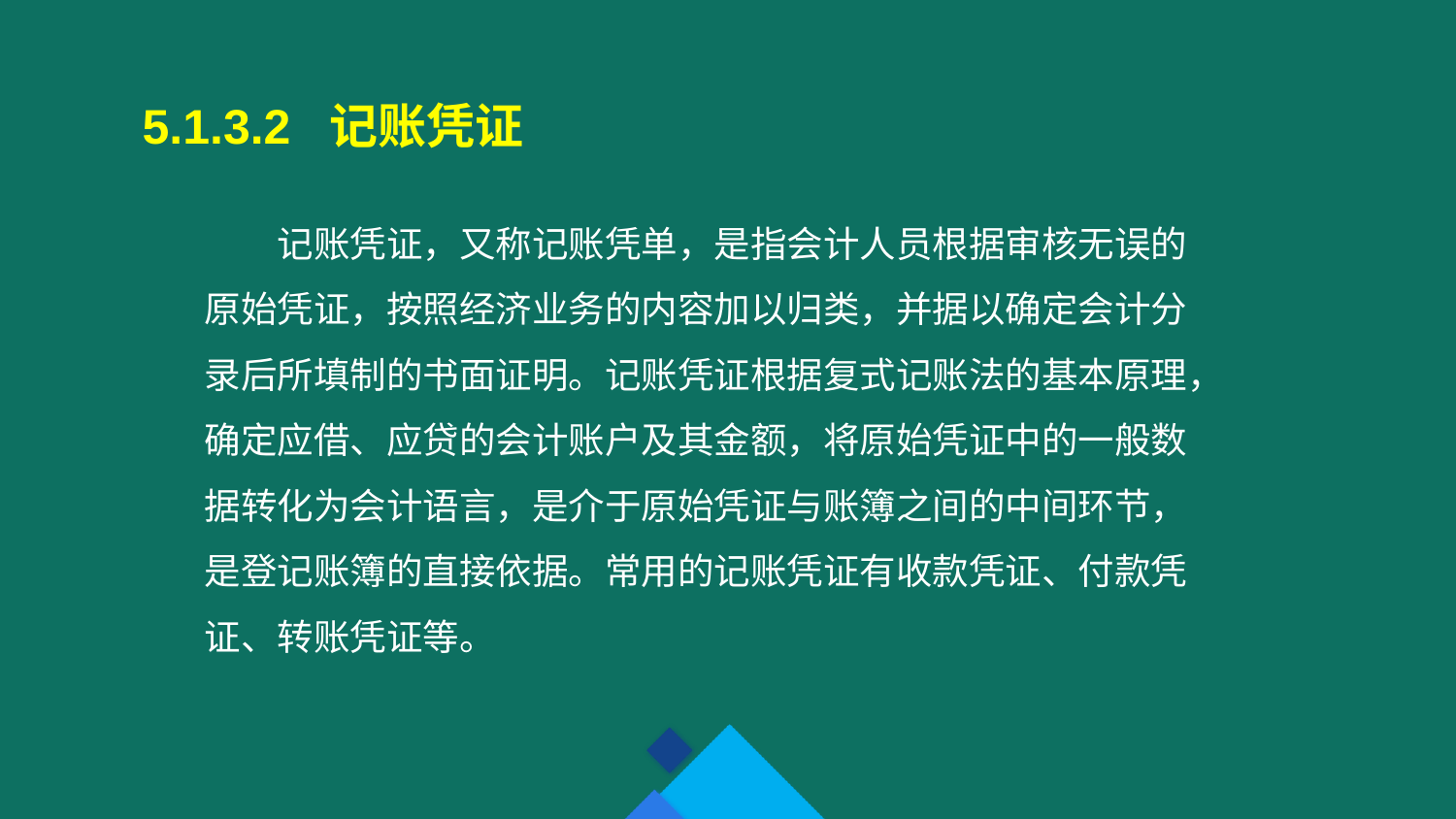

5.1.3.2  记账凭证
记账凭证，又称记账凭单，是指会计人员根据审核无误的原始凭证，按照经济业务的内容加以归类，并据以确定会计分录后所填制的书面证明。记账凭证根据复式记账法的基本原理，确定应借、应贷的会计账户及其金额，将原始凭证中的一般数据转化为会计语言，是介于原始凭证与账簿之间的中间环节，是登记账簿的直接依据。常用的记账凭证有收款凭证、付款凭证、转账凭证等。